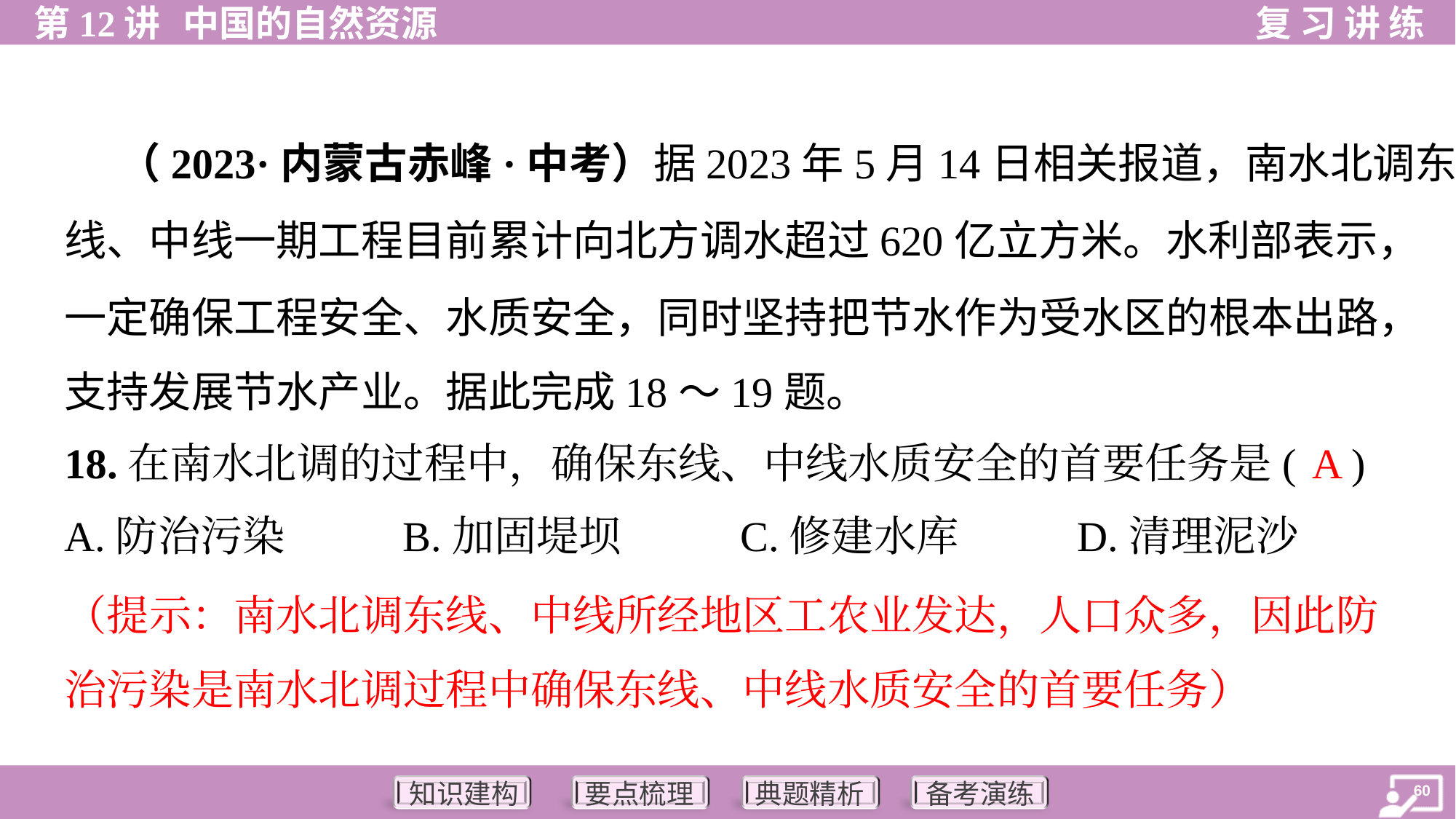

（2023·内蒙古赤峰·中考）据2023年5月14日相关报道，南水北调东
线、中线一期工程目前累计向北方调水超过620亿立方米。水利部表示，
一定确保工程安全、水质安全，同时坚持把节水作为受水区的根本出路，
支持发展节水产业。据此完成18～19题。
A
18.在南水北调的过程中，确保东线、中线水质安全的首要任务是(     )
A.防治污染	B.加固堤坝	C.修建水库	D.清理泥沙
（提示：南水北调东线、中线所经地区工农业发达，人口众多，因此防
治污染是南水北调过程中确保东线、中线水质安全的首要任务）